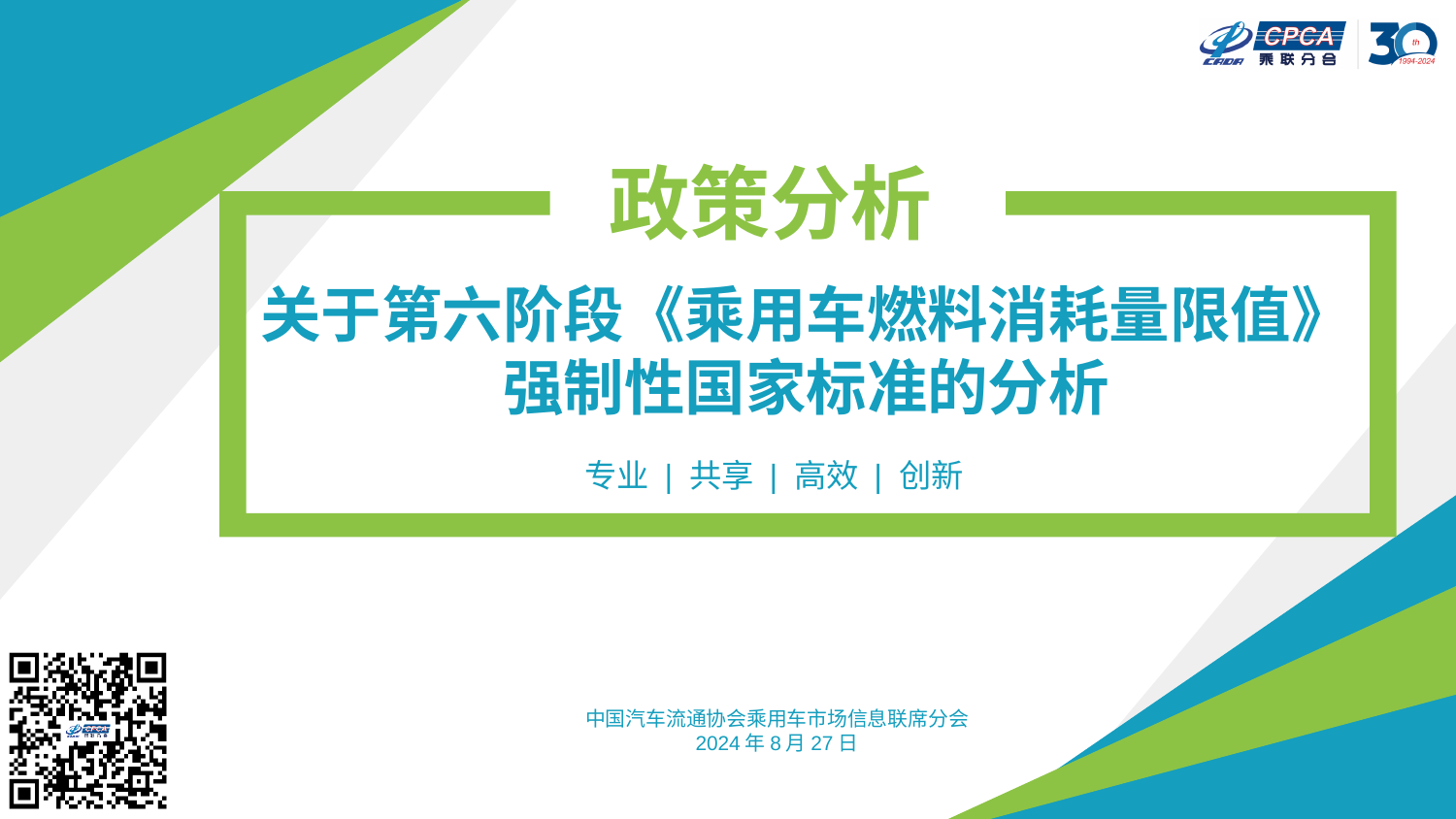

关于第六阶段《乘用车燃料消耗量限值》强制性国家标准的分析
中国汽车流通协会乘用车市场信息联席分会
2024年8月27日